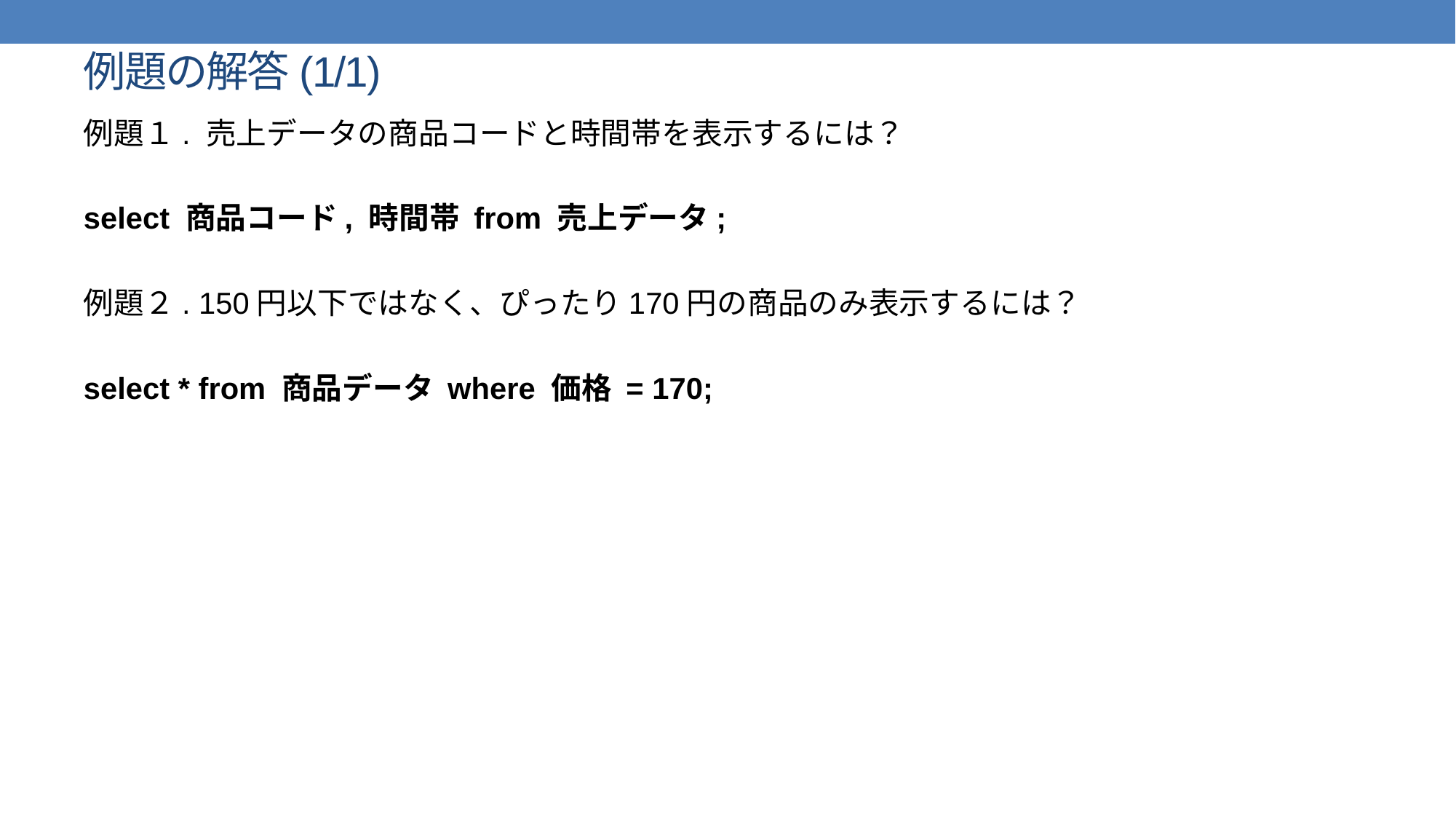

# 例題の解答(1/1)
例題１. 売上データの商品コードと時間帯を表示するには？

select 商品コード, 時間帯 from 売上データ;

例題２. 150円以下ではなく、ぴったり170円の商品のみ表示するには？

select * from 商品データ where 価格 = 170;